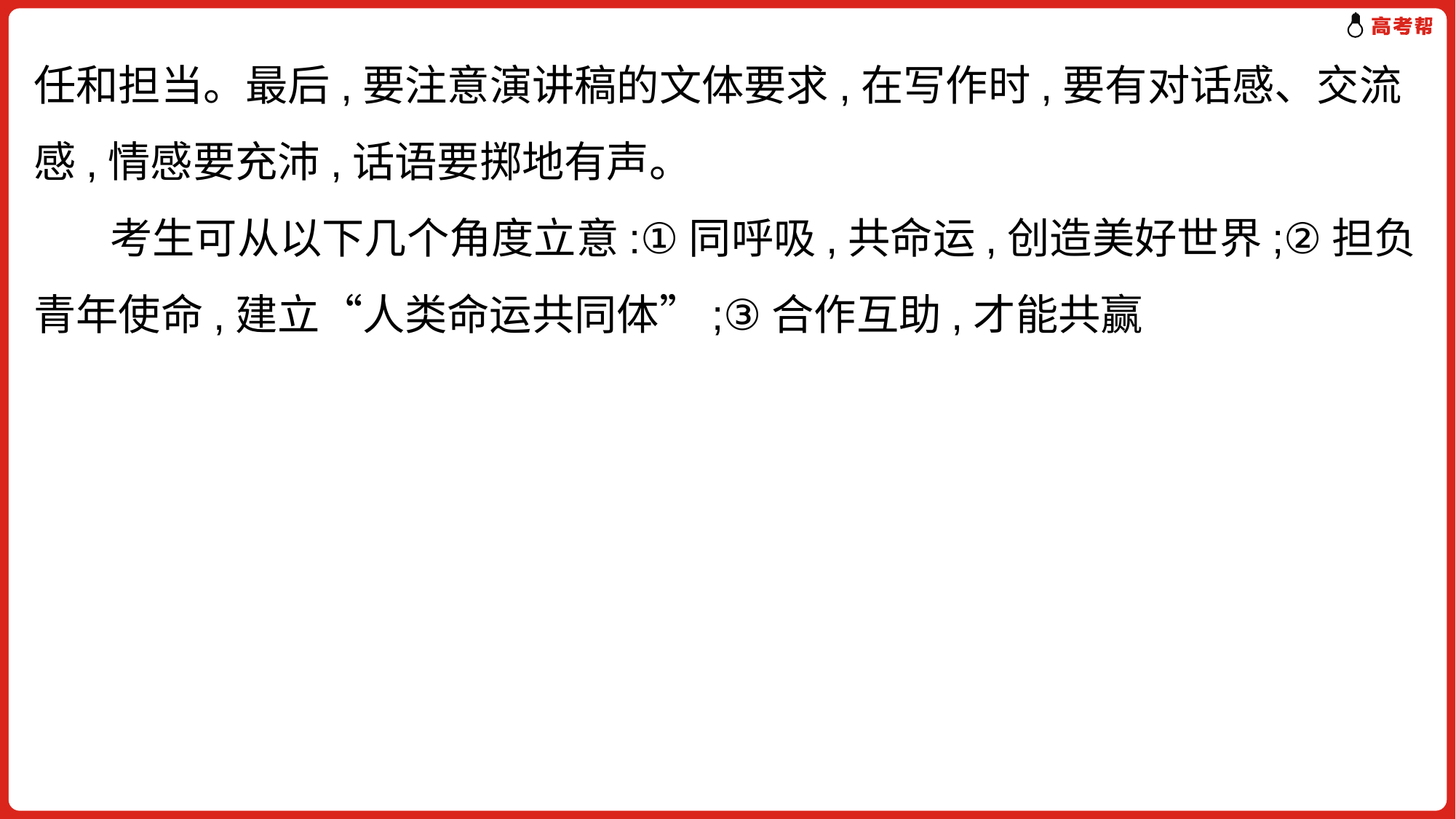

任和担当。最后,要注意演讲稿的文体要求,在写作时,要有对话感、交流感,情感要充沛,话语要掷地有声。
       考生可从以下几个角度立意:①同呼吸,共命运,创造美好世界;②担负青年使命,建立“人类命运共同体”;③合作互助,才能共赢